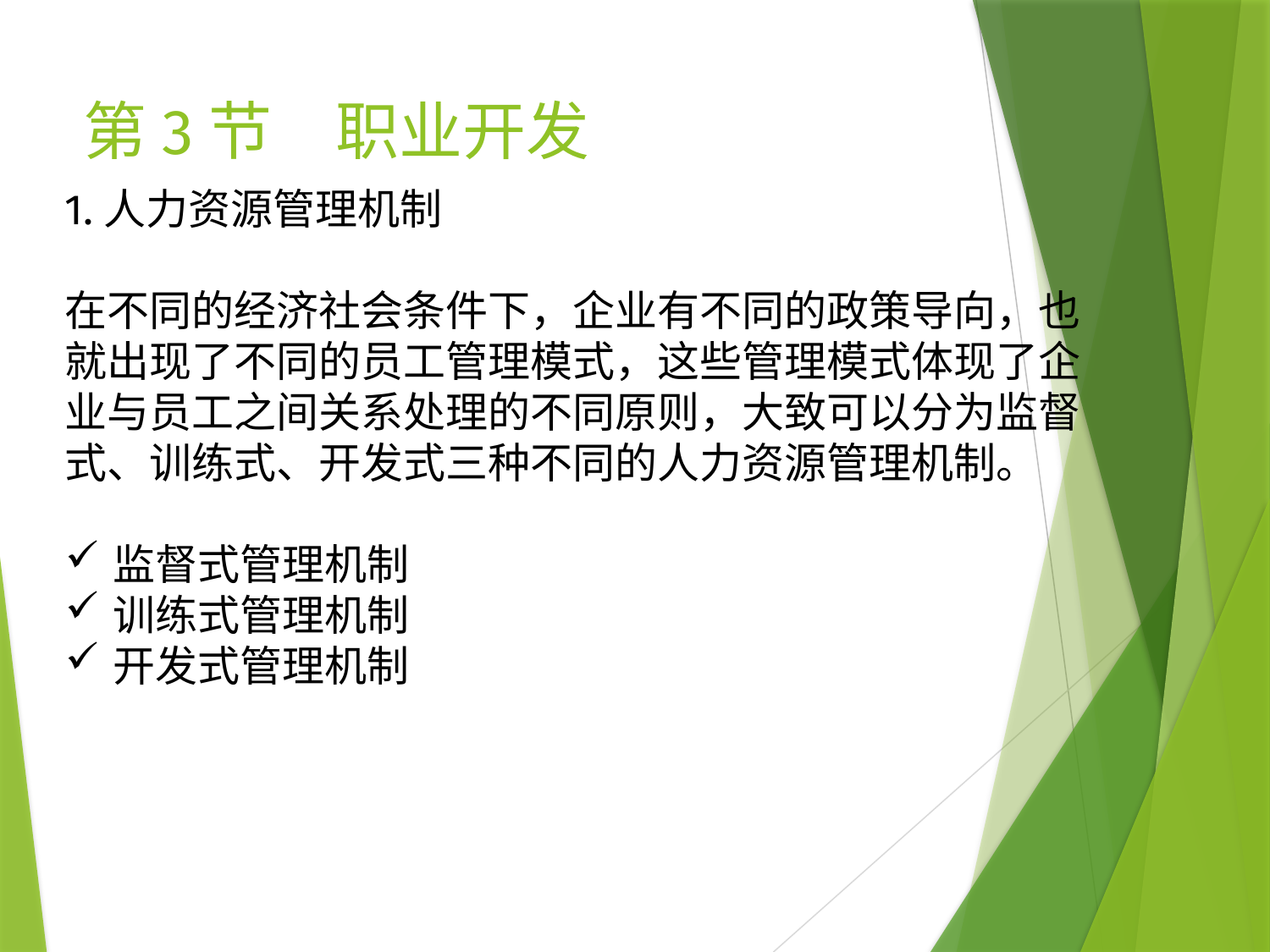

# 第3节　职业开发
1.人力资源管理机制

在不同的经济社会条件下，企业有不同的政策导向，也就出现了不同的员工管理模式，这些管理模式体现了企业与员工之间关系处理的不同原则，大致可以分为监督式、训练式、开发式三种不同的人力资源管理机制。

监督式管理机制
训练式管理机制
开发式管理机制